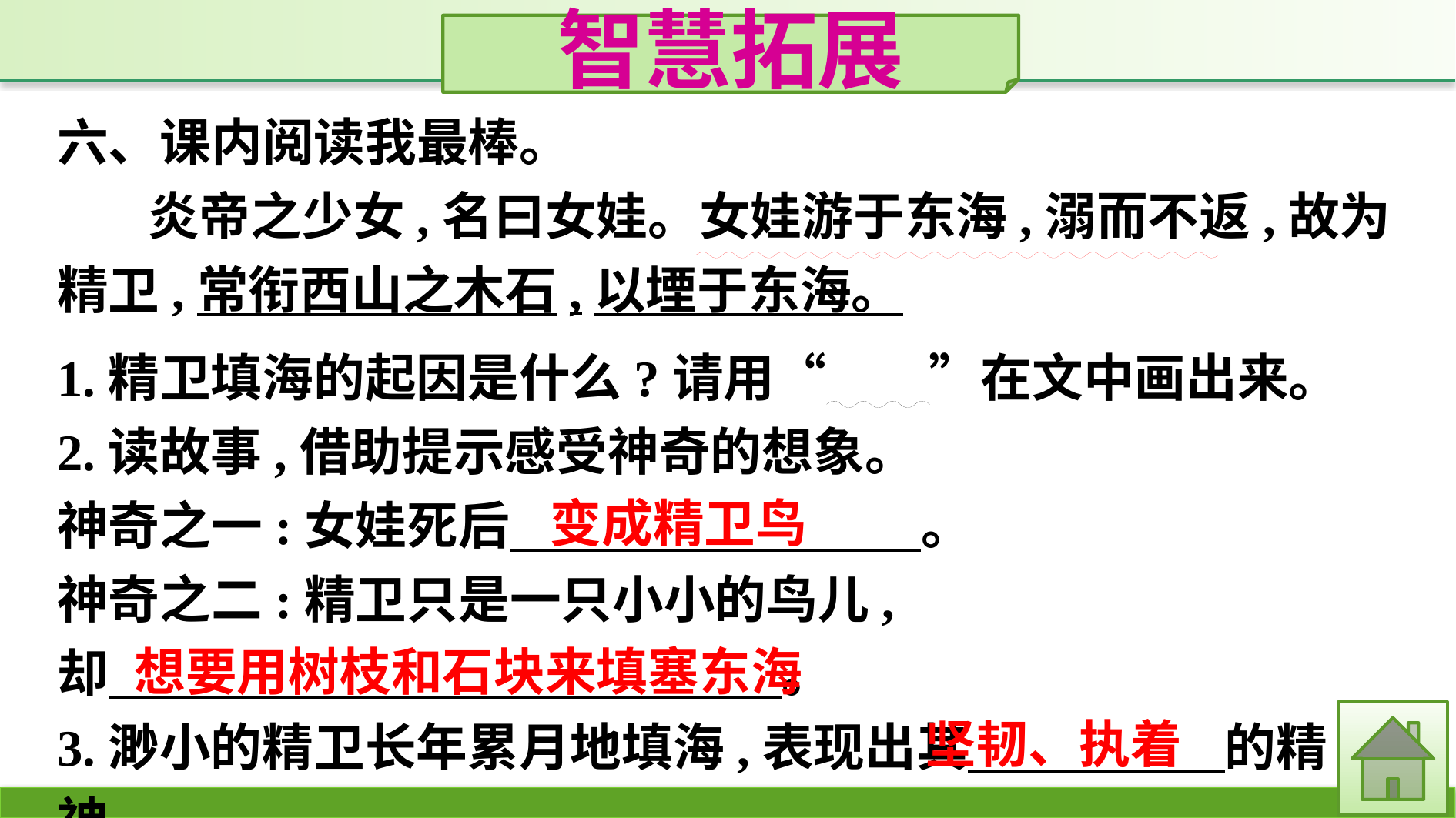

智慧拓展
六、课内阅读我最棒。
炎帝之少女,名曰女娃。女娃游于东海,溺而不返,故为精卫,常衔西山之木石,以堙于东海。

1.精卫填海的起因是什么?请用“　　”在文中画出来。
2.读故事,借助提示感受神奇的想象。
神奇之一:女娃死后　　　　　　　　。
神奇之二:精卫只是一只小小的鸟儿,
却　                                                     。
3.渺小的精卫长年累月地填海,表现出其　　　　　的精神。
变成精卫鸟
想要用树枝和石块来填塞东海
坚韧、执着